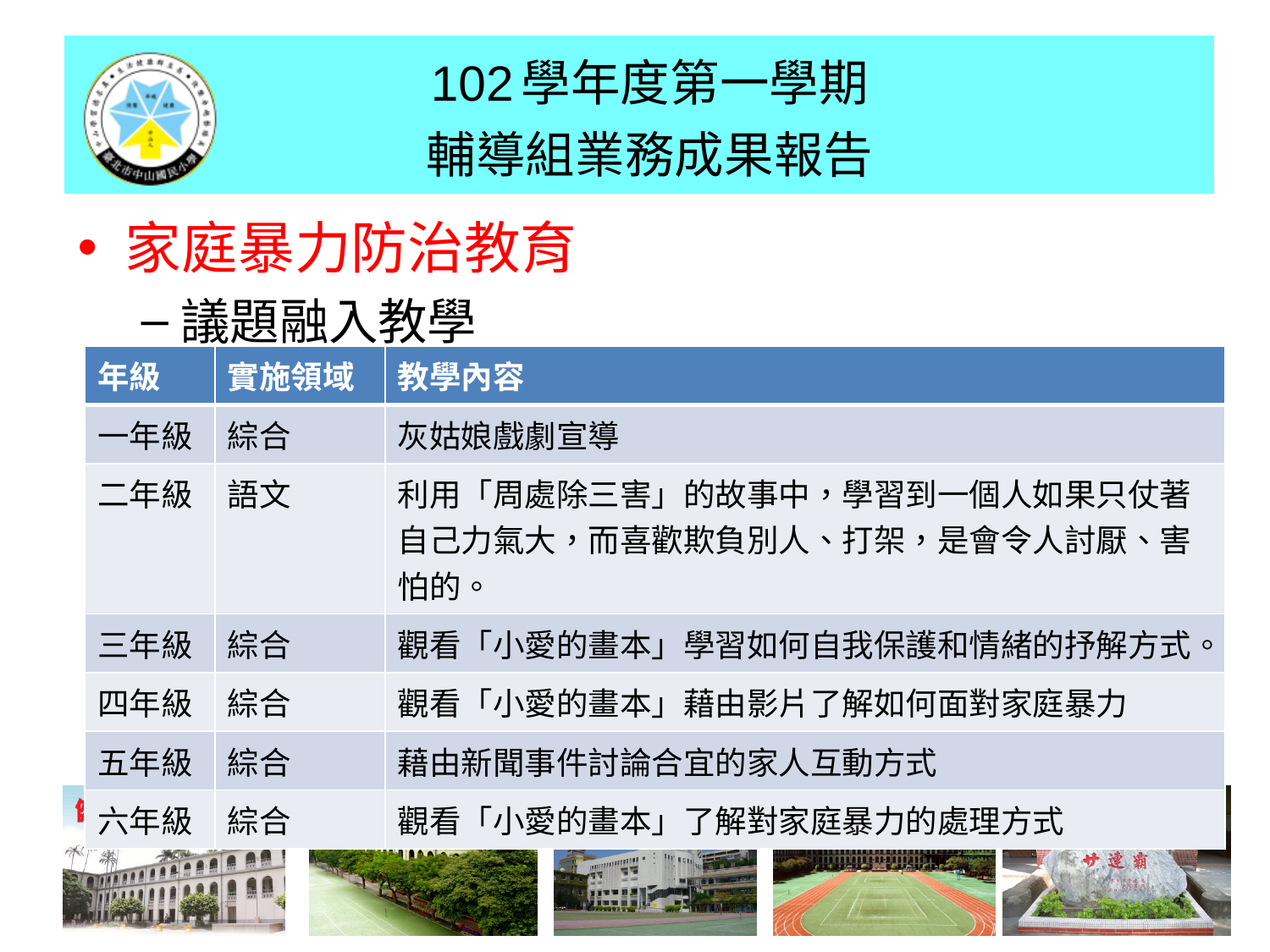

102學年度第一學期
輔導組業務成果報告
家庭暴力防治教育
議題融入教學

| 年級 | 實施領域 | 教學內容 |
| --- | --- | --- |
| 一年級 | 綜合 | 灰姑娘戲劇宣導 |
| 二年級 | 語文 | 利用「周處除三害」的故事中，學習到一個人如果只仗著自己力氣大，而喜歡欺負別人、打架，是會令人討厭、害怕的。 |
| 三年級 | 綜合 | 觀看「小愛的畫本」學習如何自我保護和情緒的抒解方式。 |
| 四年級 | 綜合 | 觀看「小愛的畫本」藉由影片了解如何面對家庭暴力 |
| 五年級 | 綜合 | 藉由新聞事件討論合宜的家人互動方式 |
| 六年級 | 綜合 | 觀看「小愛的畫本」了解對家庭暴力的處理方式 |